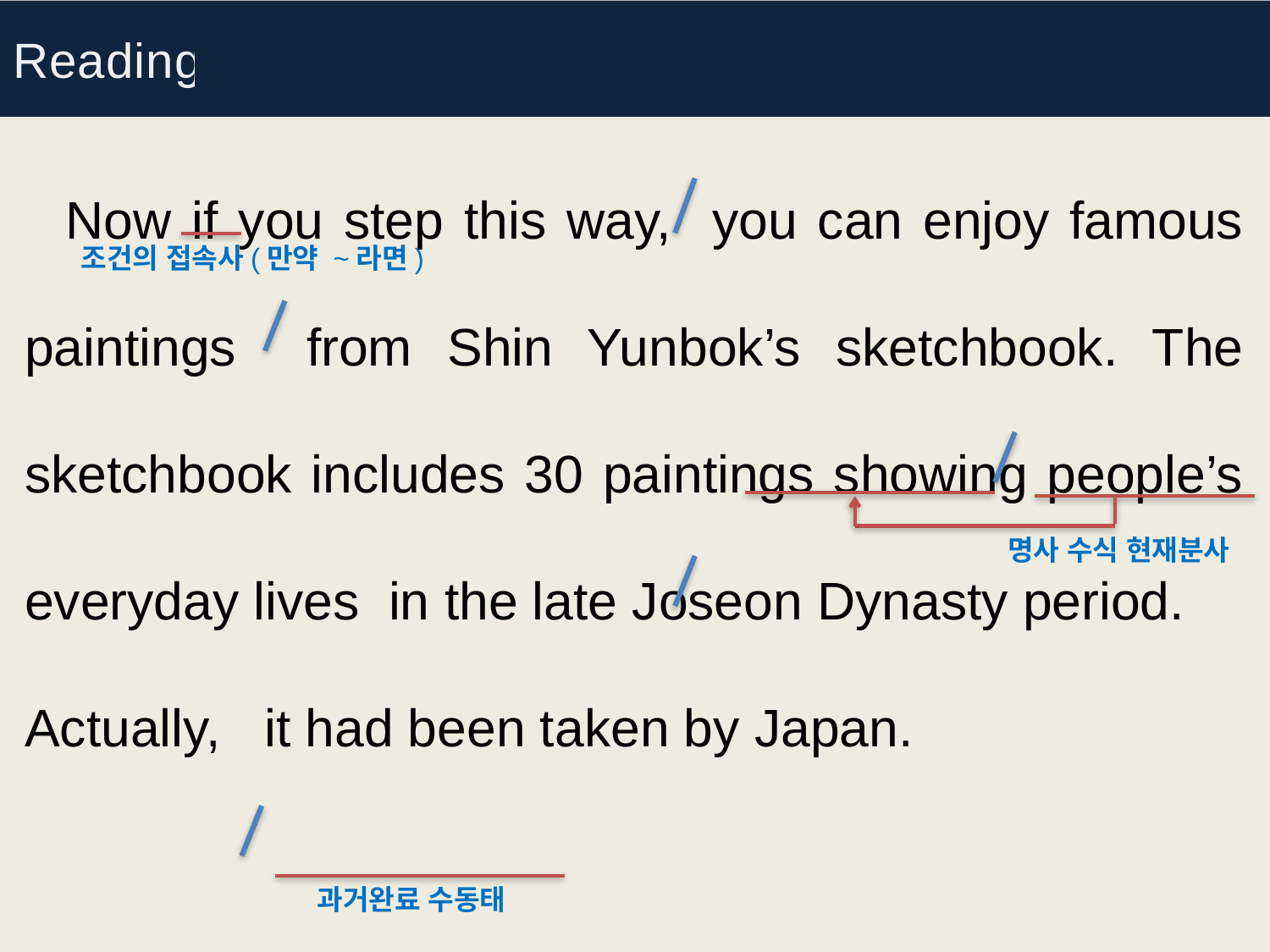

Reading
  Now if you step this way,  you can enjoy famous paintings  from Shin Yunbok’s sketchbook. The sketchbook includes 30 paintings showing people’s everyday lives  in the late Joseon Dynasty period.
Actually,   it had been taken by Japan.
조건의 접속사(만약 ~라면)
명사 수식 현재분사
과거완료 수동태